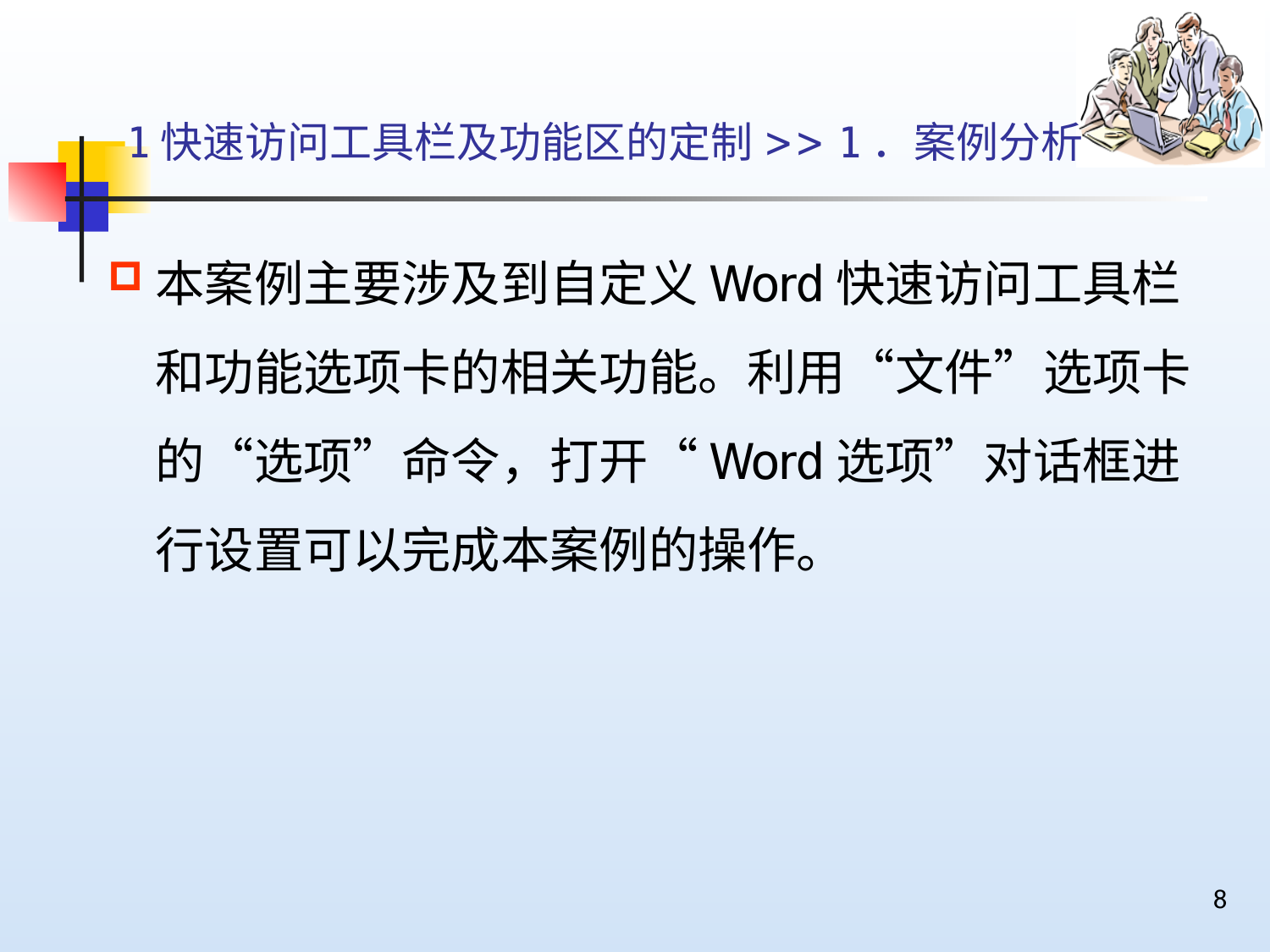

# 1快速访问工具栏及功能区的定制>> 1．案例分析
本案例主要涉及到自定义Word快速访问工具栏和功能选项卡的相关功能。利用“文件”选项卡的“选项”命令，打开“Word选项”对话框进行设置可以完成本案例的操作。
8